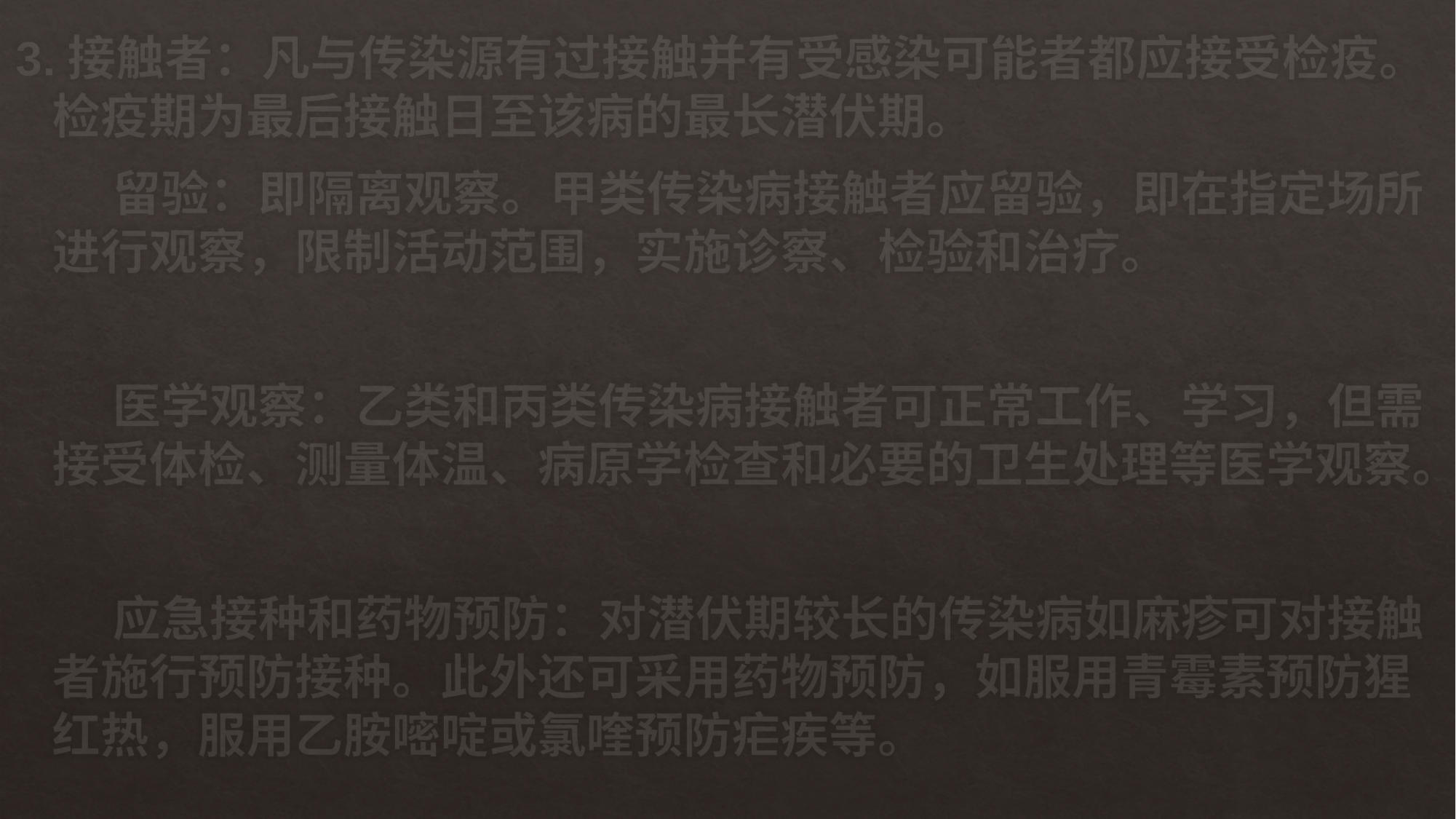

3.接触者：凡与传染源有过接触并有受感染可能者都应接受检疫。检疫期为最后接触日至该病的最长潜伏期。
　　留验：即隔离观察。甲类传染病接触者应留验，即在指定场所进行观察，限制活动范围，实施诊察、检验和治疗。

　　医学观察：乙类和丙类传染病接触者可正常工作、学习，但需接受体检、测量体温、病原学检查和必要的卫生处理等医学观察。

　　应急接种和药物预防：对潜伏期较长的传染病如麻疹可对接触者施行预防接种。此外还可采用药物预防，如服用青霉素预防猩红热，服用乙胺嘧啶或氯喹预防疟疾等。